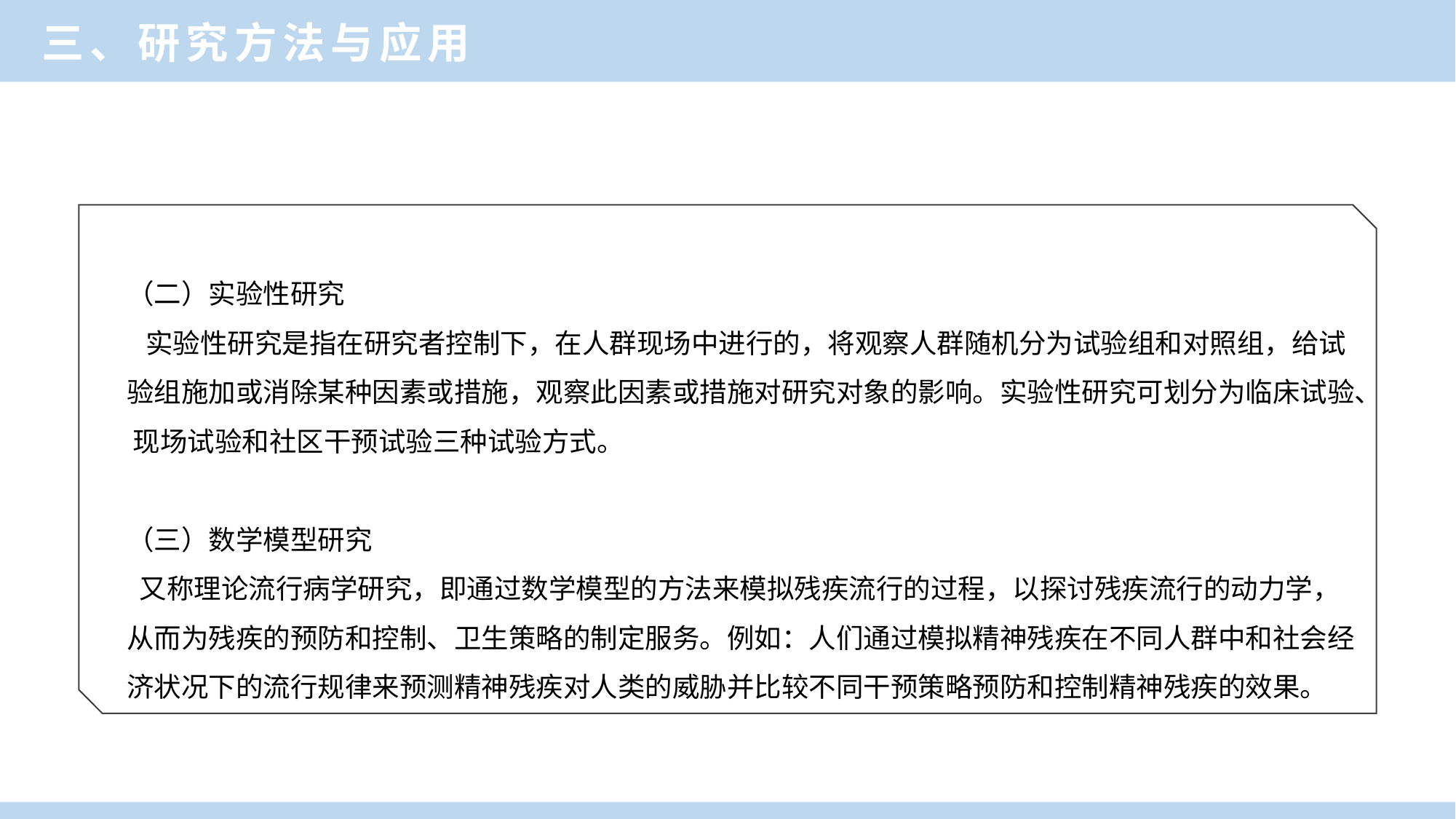

三、研究方法与应用

（二）实验性研究
  实验性研究是指在研究者控制下，在人群现场中进行的，将观察人群随机分为试验组和对照组，给试验组施加或消除某种因素或措施，观察此因素或措施对研究对象的影响。实验性研究可划分为临床试验、 现场试验和社区干预试验三种试验方式。

（三）数学模型研究
 又称理论流行病学研究，即通过数学模型的方法来模拟残疾流行的过程，以探讨残疾流行的动力学，从而为残疾的预防和控制、卫生策略的制定服务。例如：人们通过模拟精神残疾在不同人群中和社会经济状况下的流行规律来预测精神残疾对人类的威胁并比较不同干预策略预防和控制精神残疾的效果。